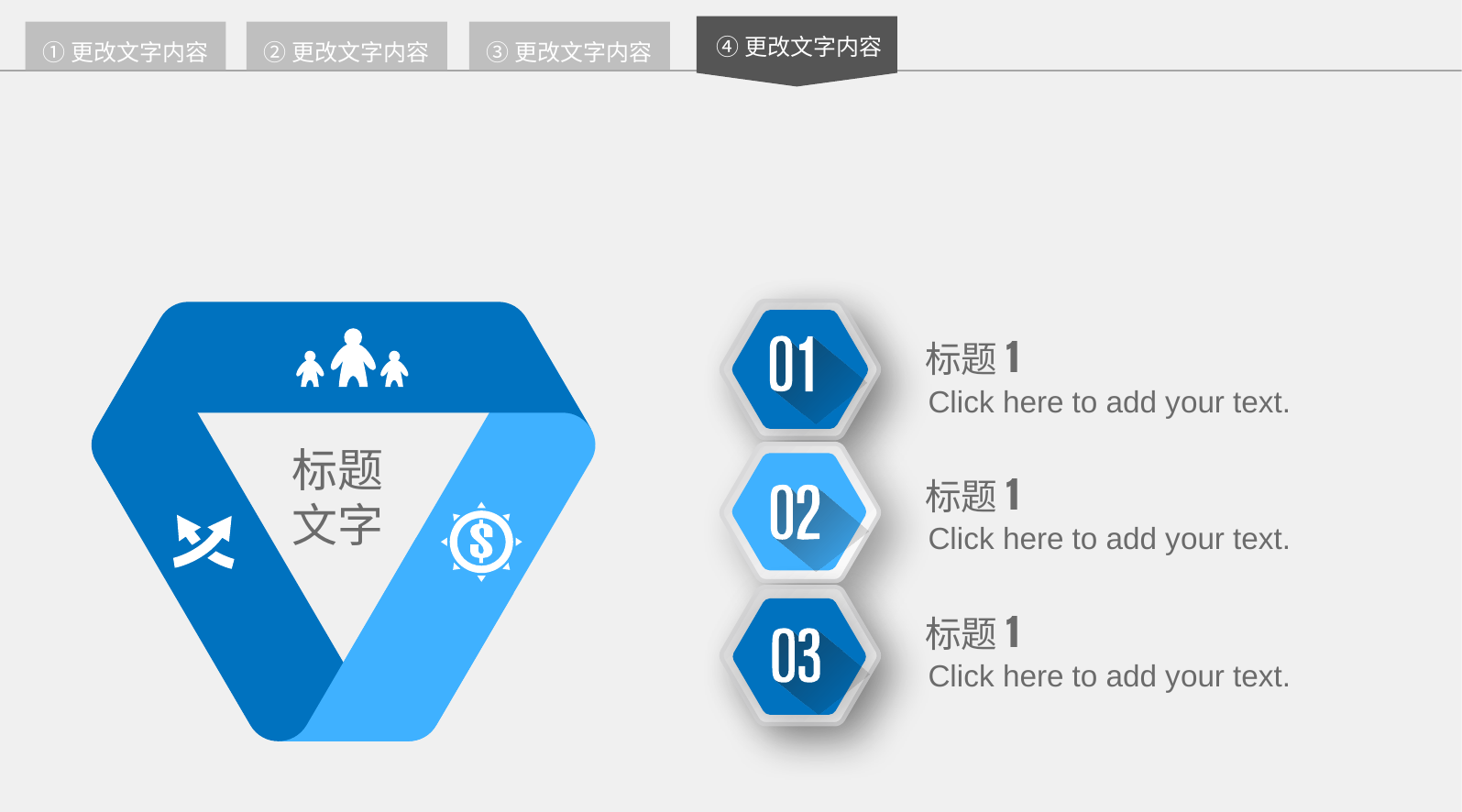

④更改文字内容

①更改文字内容

②更改文字内容

③更改文字内容

标题
文字

标题1
Click here to add your text.

标题1
Click here to add your text.

标题1
Click here to add your text.